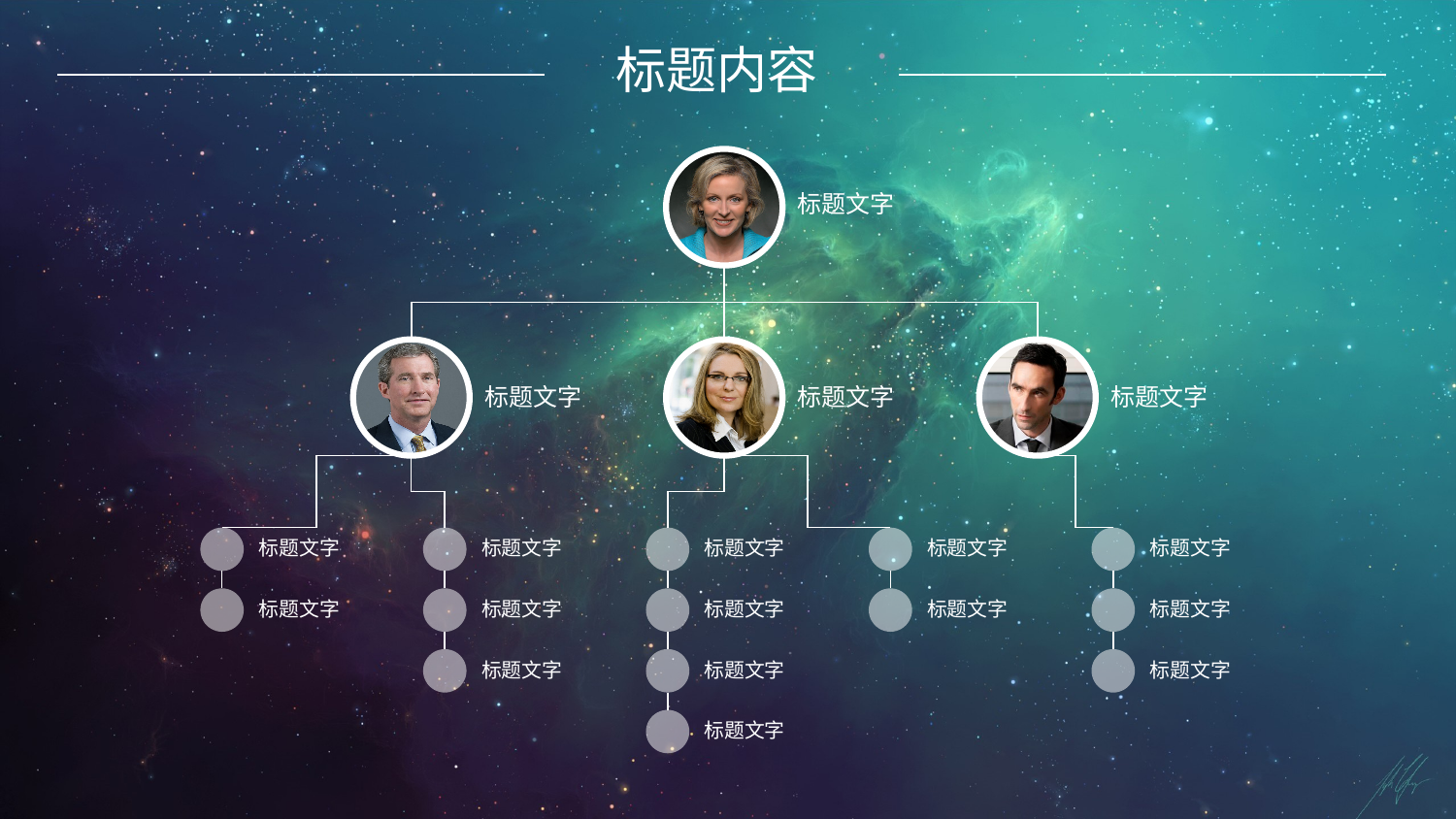

标题内容

标题文字

标题文字

标题文字

标题文字

标题文字

标题文字

标题文字

标题文字

标题文字

标题文字

标题文字

标题文字

标题文字

标题文字

标题文字

标题文字

标题文字

标题文字